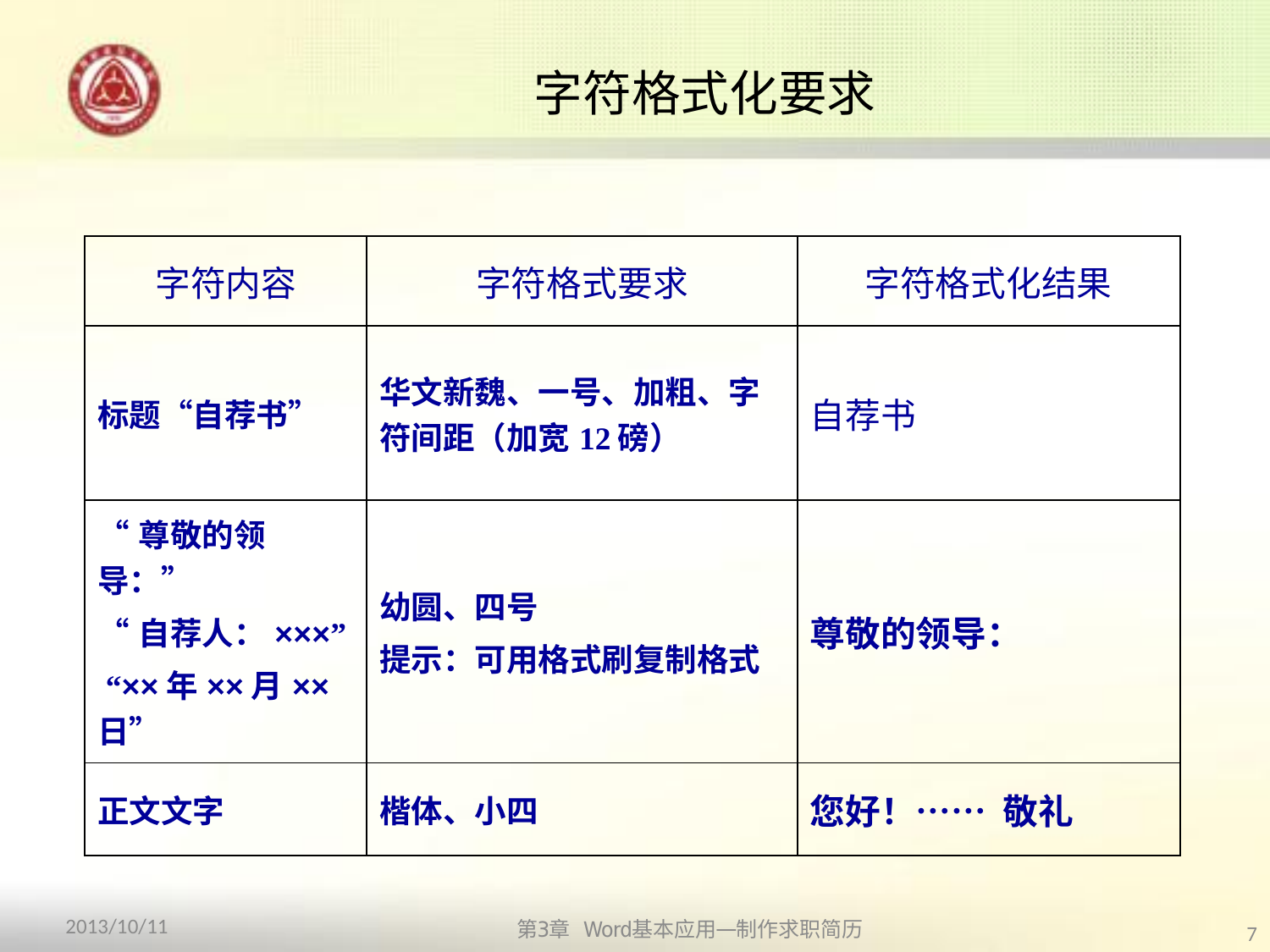

# 字符格式化要求
| 字符内容 | 字符格式要求 | 字符格式化结果 |
| --- | --- | --- |
| 标题“自荐书” | 华文新魏、一号、加粗、字符间距（加宽12磅） | 自荐书 |
| “尊敬的领导：” “自荐人：×××” “××年××月××日” | 幼圆、四号 提示：可用格式刷复制格式 | 尊敬的领导： |
| 正文文字 | 楷体、小四 | 您好！…… 敬礼 |
第3章  Word基本应用—制作求职简历
2013/10/11
7